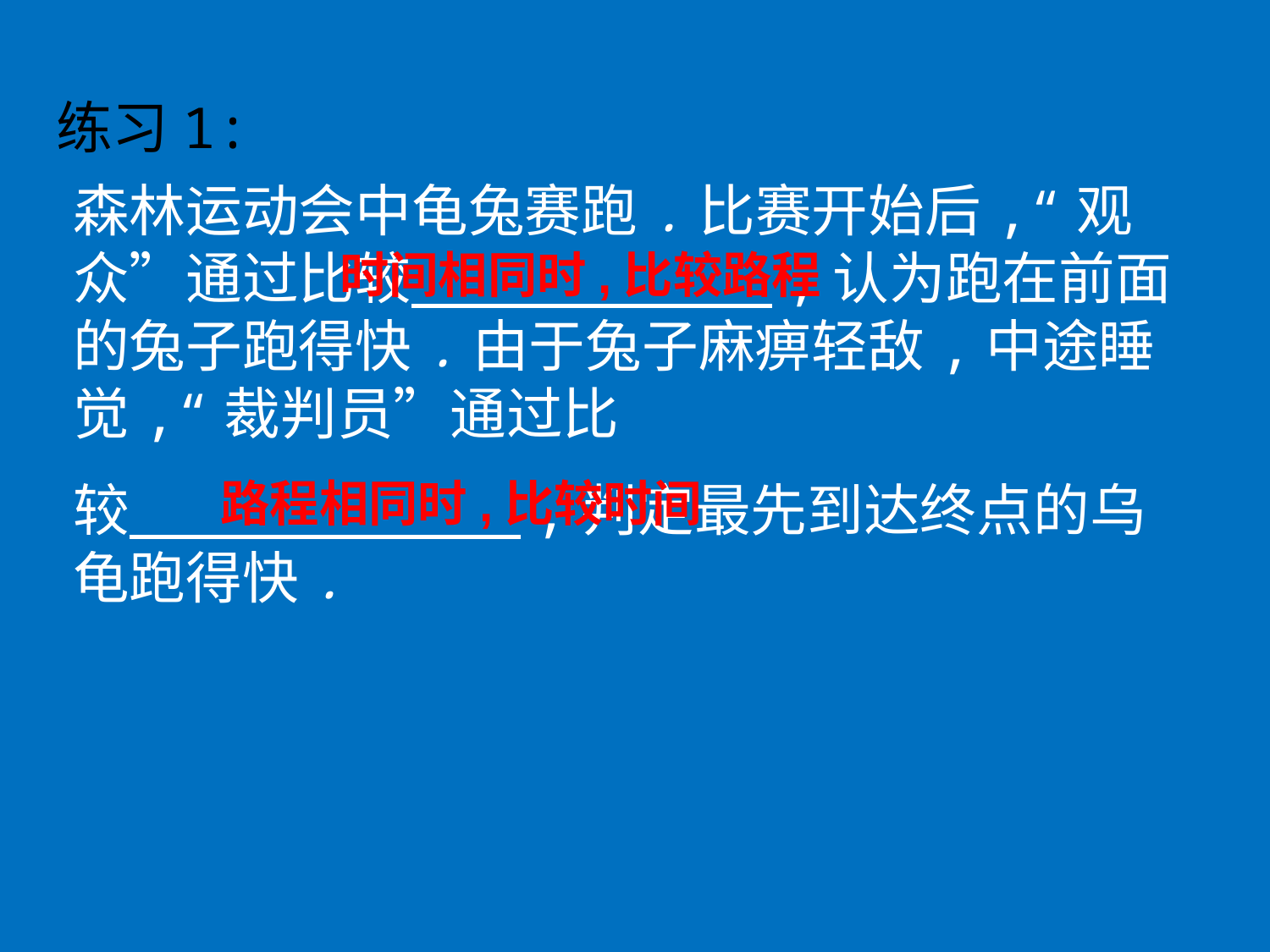

练习1:
森林运动会中龟兔赛跑.比赛开始后,“观众”通过比较　　　               ,认为跑在前面的兔子跑得快.由于兔子麻痹轻敌,中途睡觉,“裁判员”通过比
较　　　　             ,判定最先到达终点的乌龟跑得快.
时间相同时,比较路程
路程相同时,比较时间